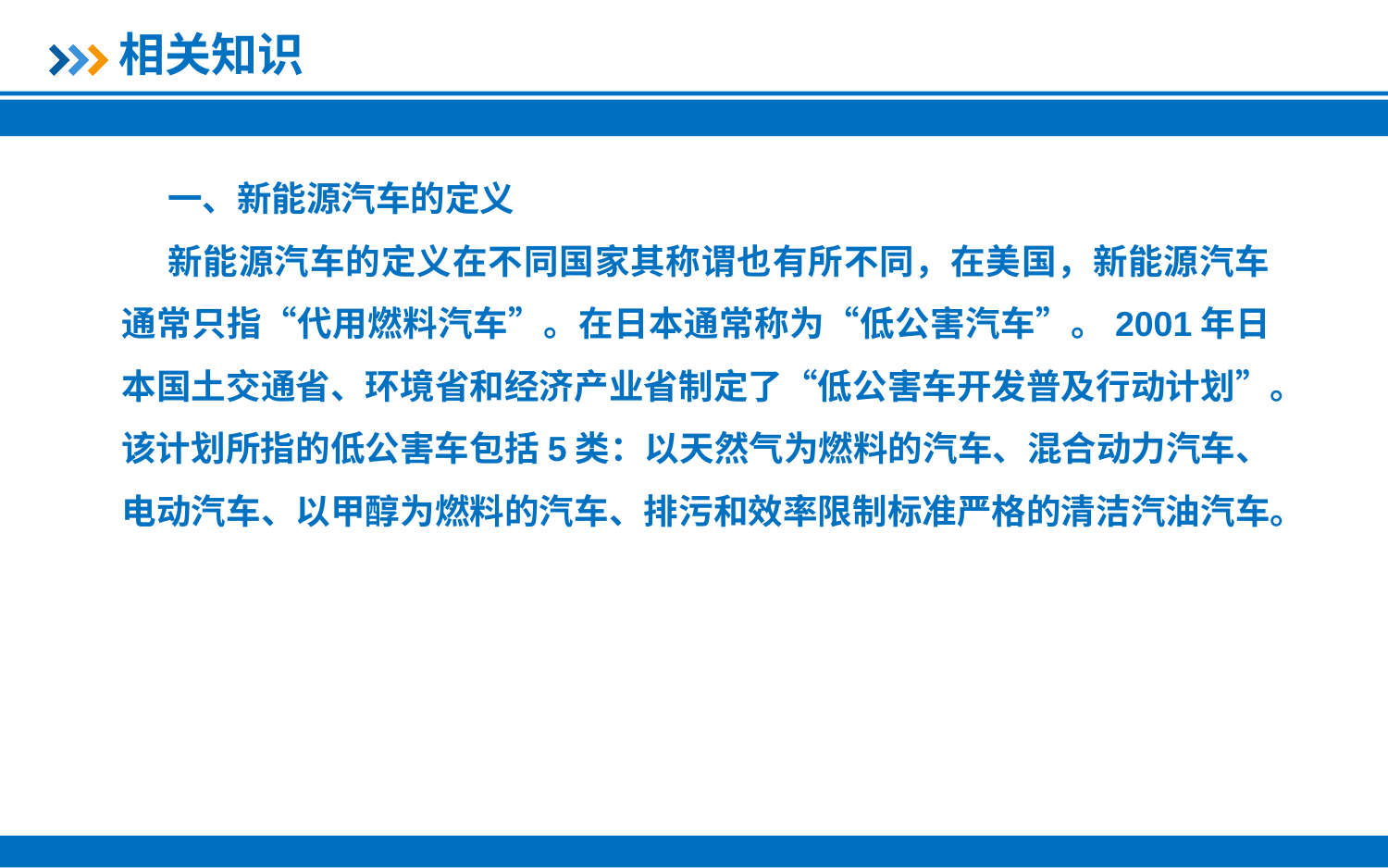

相关知识
一、新能源汽车的定义
新能源汽车的定义在不同国家其称谓也有所不同，在美国，新能源汽车通常只指“代用燃料汽车”。在日本通常称为“低公害汽车”。2001年日本国土交通省、环境省和经济产业省制定了“低公害车开发普及行动计划”。该计划所指的低公害车包括5类：以天然气为燃料的汽车、混合动力汽车、电动汽车、以甲醇为燃料的汽车、排污和效率限制标准严格的清洁汽油汽车。